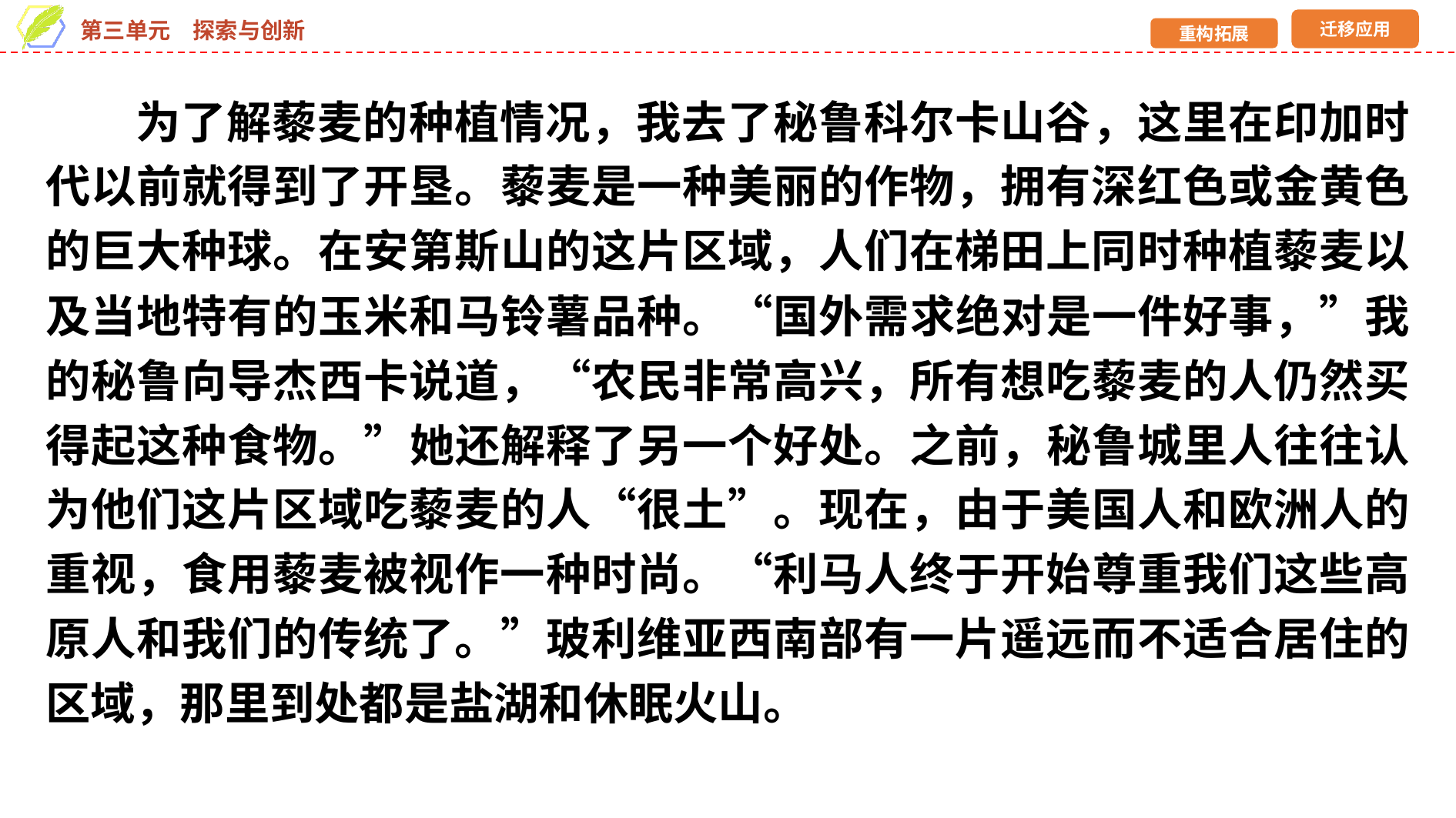

为了解藜麦的种植情况，我去了秘鲁科尔卡山谷，这里在印加时代以前就得到了开垦。藜麦是一种美丽的作物，拥有深红色或金黄色的巨大种球。在安第斯山的这片区域，人们在梯田上同时种植藜麦以及当地特有的玉米和马铃薯品种。“国外需求绝对是一件好事，”我的秘鲁向导杰西卡说道，“农民非常高兴，所有想吃藜麦的人仍然买得起这种食物。”她还解释了另一个好处。之前，秘鲁城里人往往认为他们这片区域吃藜麦的人“很土”。现在，由于美国人和欧洲人的重视，食用藜麦被视作一种时尚。“利马人终于开始尊重我们这些高原人和我们的传统了。”玻利维亚西南部有一片遥远而不适合居住的区域，那里到处都是盐湖和休眠火山。